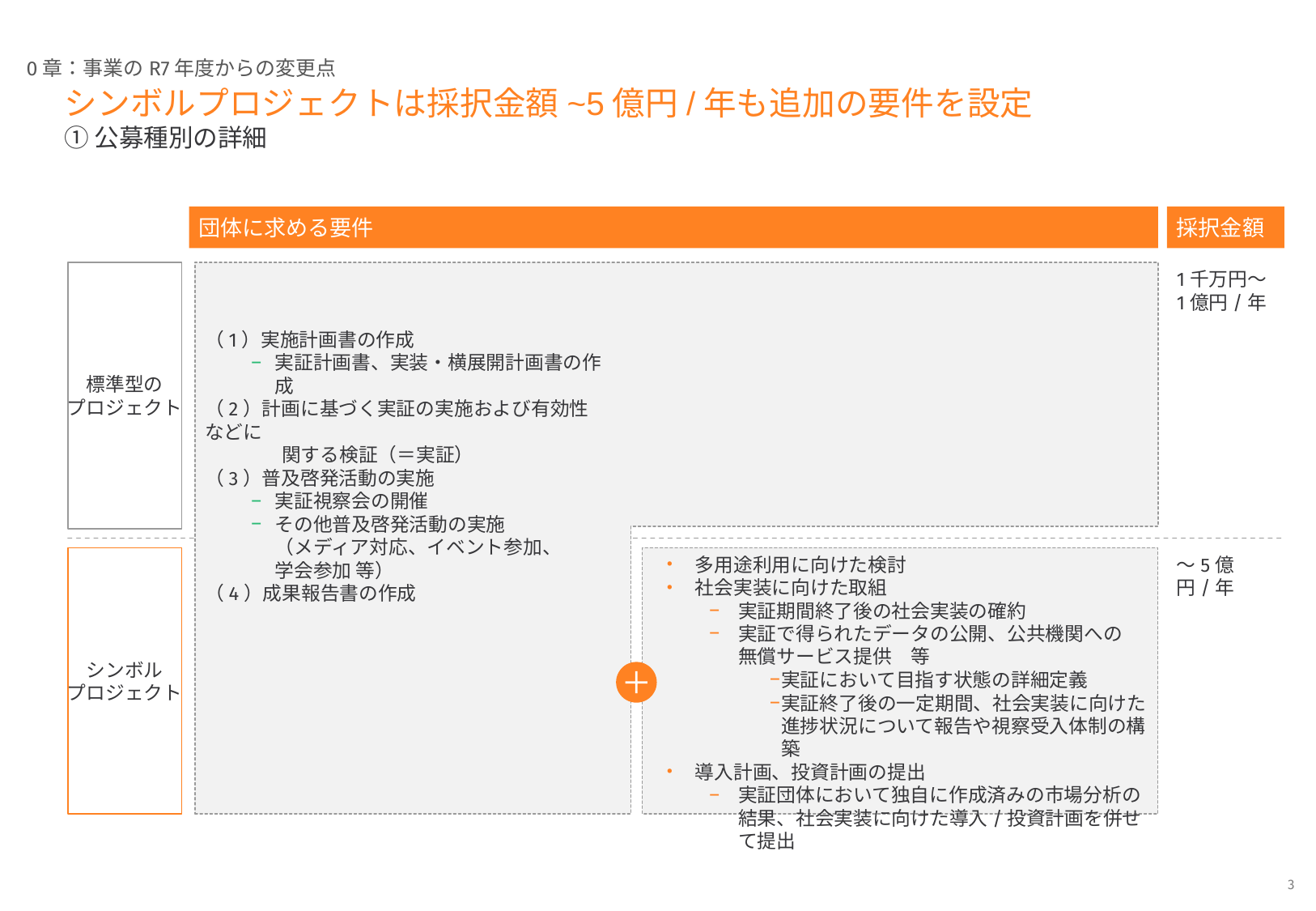

0章：事業のR7年度からの変更点
# シンボルプロジェクトは採択金額~5億円/年も追加の要件を設定 ① 公募種別の詳細
団体に求める要件
採択金額
標準型の
プロジェクト

1千万円～
1億円/年
（1）実施計画書の作成
実証計画書、実装・横展開計画書の作成
（2）計画に基づく実証の実施および有効性などに
　　　　関する検証（＝実証）
（3）普及啓発活動の実施
実証視察会の開催
その他普及啓発活動の実施
（メディア対応、イベント参加、
学会参加 等）
（4）成果報告書の作成

シンボル
プロジェクト
多用途利用に向けた検討
社会実装に向けた取組
実証期間終了後の社会実装の確約
実証で得られたデータの公開、公共機関への
無償サービス提供　等
実証において目指す状態の詳細定義
実証終了後の一定期間、社会実装に向けた
進捗状況について報告や視察受入体制の構築
導入計画、投資計画の提出
実証団体において独自に作成済みの市場分析の結果、社会実装に向けた導入/投資計画を併せて提出
～5億円/年